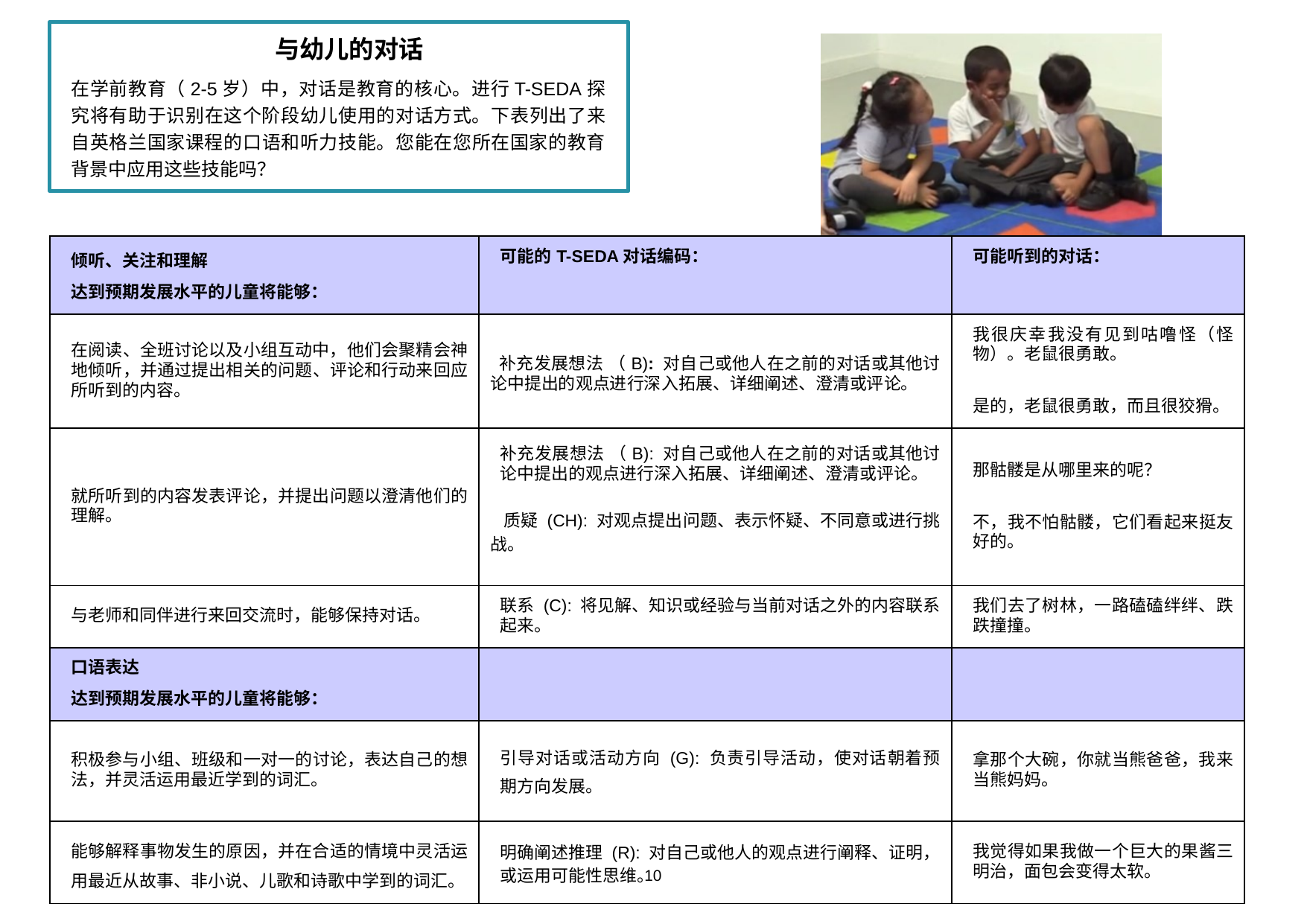

与幼儿的对话
在学前教育（2-5岁）中，对话是教育的核心。进行T-SEDA探究将有助于识别在这个阶段幼儿使用的对话方式。下表列出了来自英格兰国家课程的口语和听力技能。您能在您所在国家的教育背景中应用这些技能吗？

| 倾听、关注和理解 达到预期发展水平的儿童将能够： | 可能的T-SEDA对话编码： | 可能听到的对话： |
| --- | --- | --- |
| 在阅读、全班讨论以及小组互动中，他们会聚精会神地倾听，并通过提出相关的问题、评论和行动来回应所听到的内容。 | 补充发展想法 （B): 对自己或他人在之前的对话或其他讨论中提出的观点进行深入拓展、详细阐述、澄清或评论。 | 我很庆幸我没有见到咕噜怪（怪物）。老鼠很勇敢。 是的，老鼠很勇敢，而且很狡猾。 |
| 就所听到的内容发表评论，并提出问题以澄清他们的理解。 | 补充发展想法 （B): 对自己或他人在之前的对话或其他讨论中提出的观点进行深入拓展、详细阐述、澄清或评论。 质疑 (CH): 对观点提出问题、表示怀疑、不同意或进行挑战。 | 那骷髅是从哪里来的呢？ 不，我不怕骷髅，它们看起来挺友好的。 |
| 与老师和同伴进行来回交流时，能够保持对话。 | 联系 (C): 将见解、知识或经验与当前对话之外的内容联系起来。 | 我们去了树林，一路磕磕绊绊、跌跌撞撞。 |
| 口语表达 达到预期发展水平的儿童将能够： |  |  |
| 积极参与小组、班级和一对一的讨论，表达自己的想法，并灵活运用最近学到的词汇。 | 引导对话或活动方向 (G): 负责引导活动，使对话朝着预期方向发展。 | 拿那个大碗，你就当熊爸爸，我来当熊妈妈。 |
| 能够解释事物发生的原因，并在合适的情境中灵活运用最近从故事、非小说、儿歌和诗歌中学到的词汇。 | 明确阐述推理 (R): 对自己或他人的观点进行阐释、证明，或运用可能性思维。 | 我觉得如果我做一个巨大的果酱三明治，面包会变得太软。 |
10